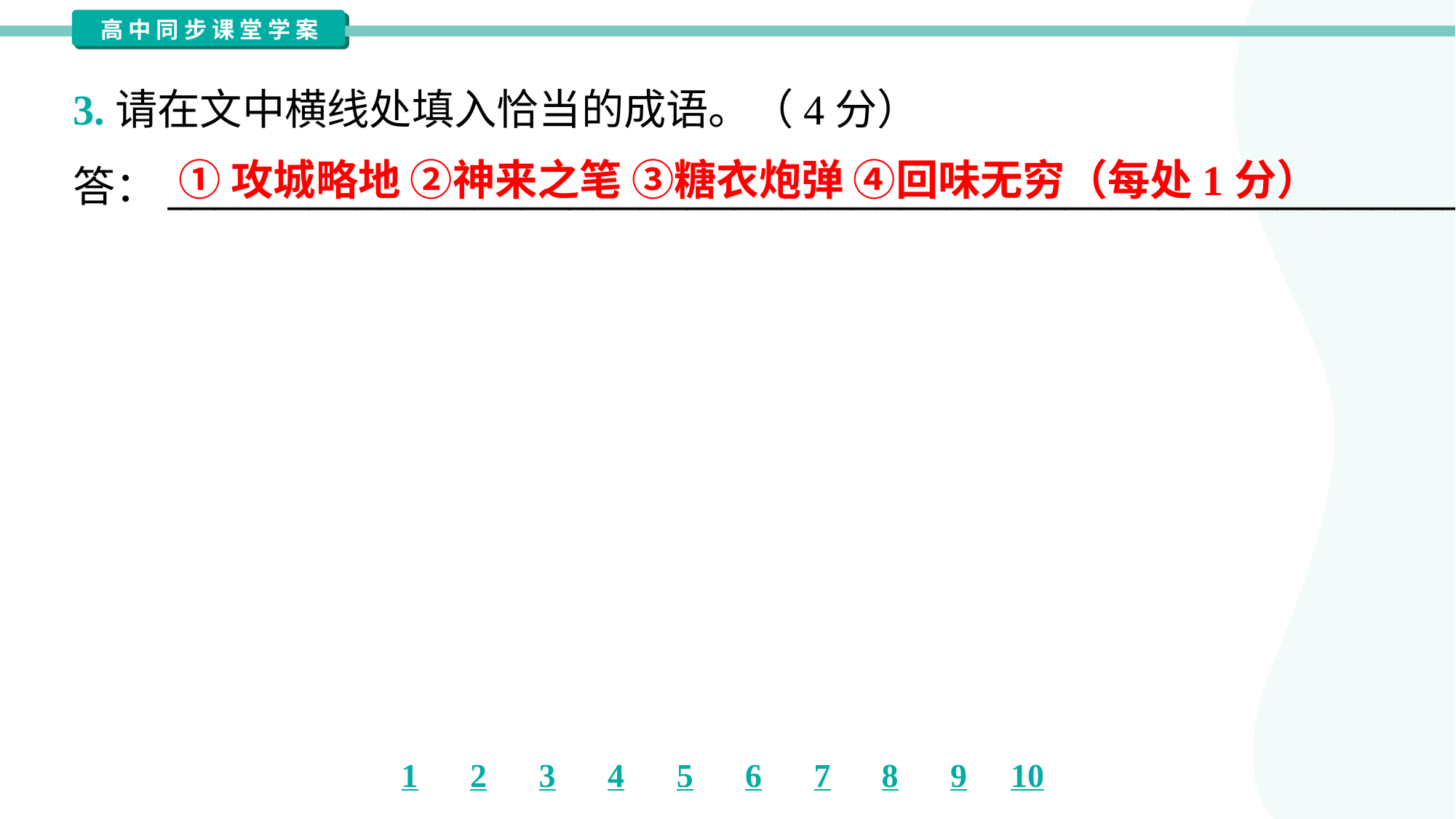

3.请在文中横线处填入恰当的成语。（4分）
答：________________________________________________________
①攻城略地 ②神来之笔 ③糖衣炮弹 ④回味无穷（每处1分）